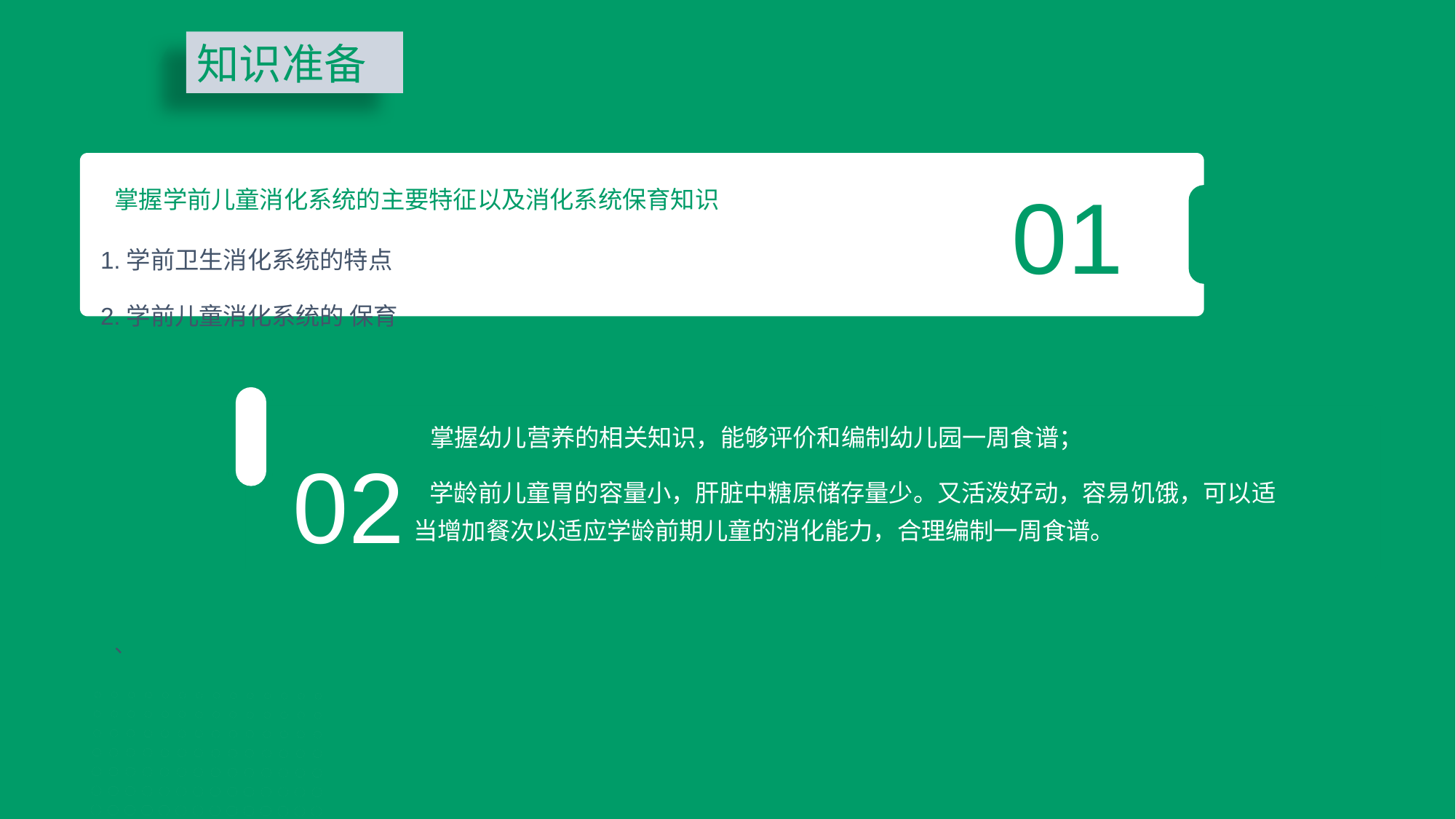

知识准备

01
掌握学前儿童消化系统的主要特征以及消化系统保育知识

1.学前卫生消化系统的特点
2.学前儿童消化系统的 保育

掌握幼儿营养的相关知识，能够评价和编制幼儿园一周食谱；

02
  学龄前儿童胃的容量小，肝脏中糖原储存量少。又活泼好动，容易饥饿，可以适当增加餐次以适应学龄前期儿童的消化能力，合理编制一周食谱。
、